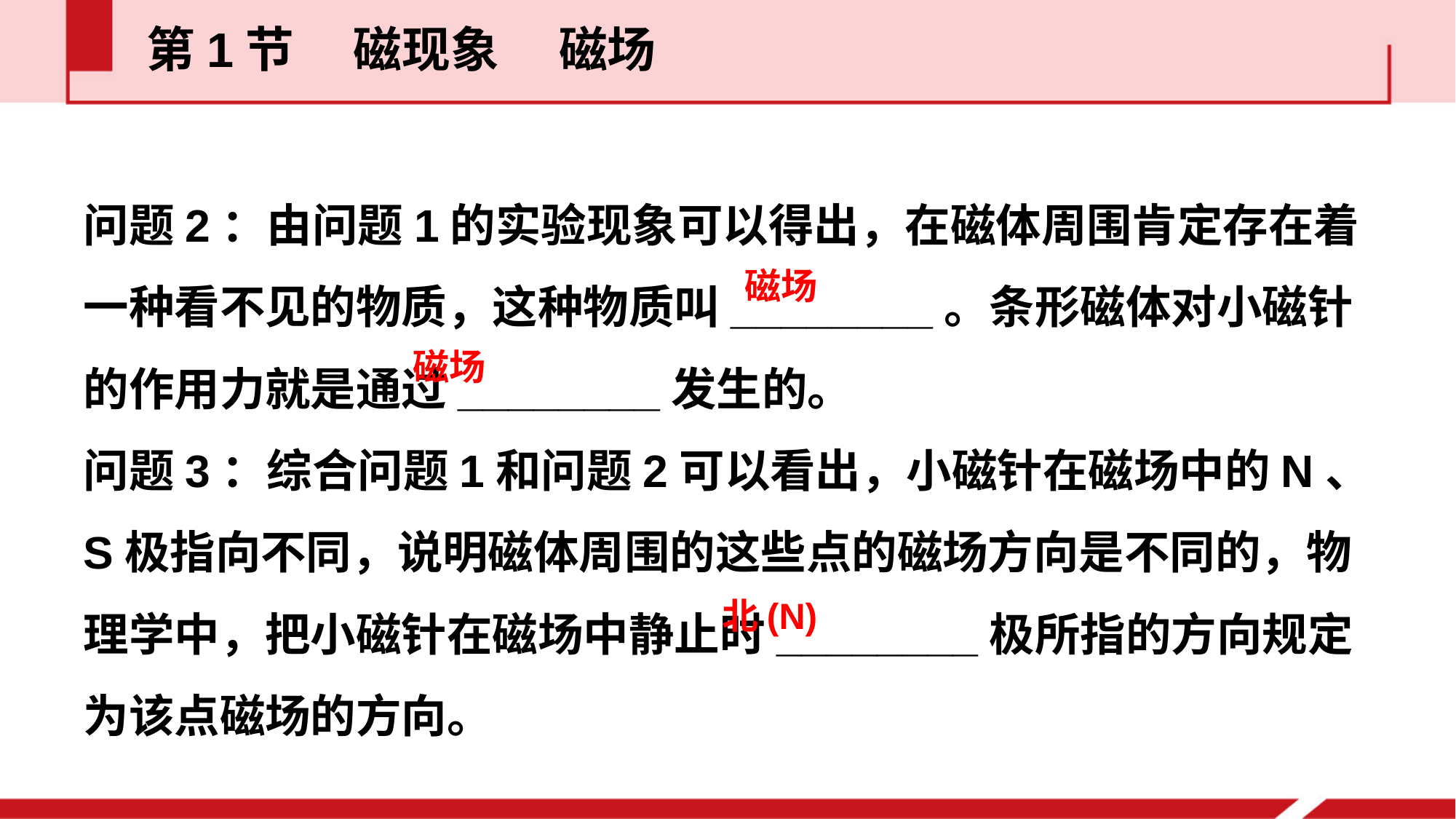

第1节  磁现象  磁场
问题2：由问题1的实验现象可以得出，在磁体周围肯定存在着一种看不见的物质，这种物质叫________。条形磁体对小磁针的作用力就是通过________发生的。
问题3：综合问题1和问题2可以看出，小磁针在磁场中的N、S极指向不同，说明磁体周围的这些点的磁场方向是不同的，物理学中，把小磁针在磁场中静止时________极所指的方向规定为该点磁场的方向。
磁场
磁场
北(N)